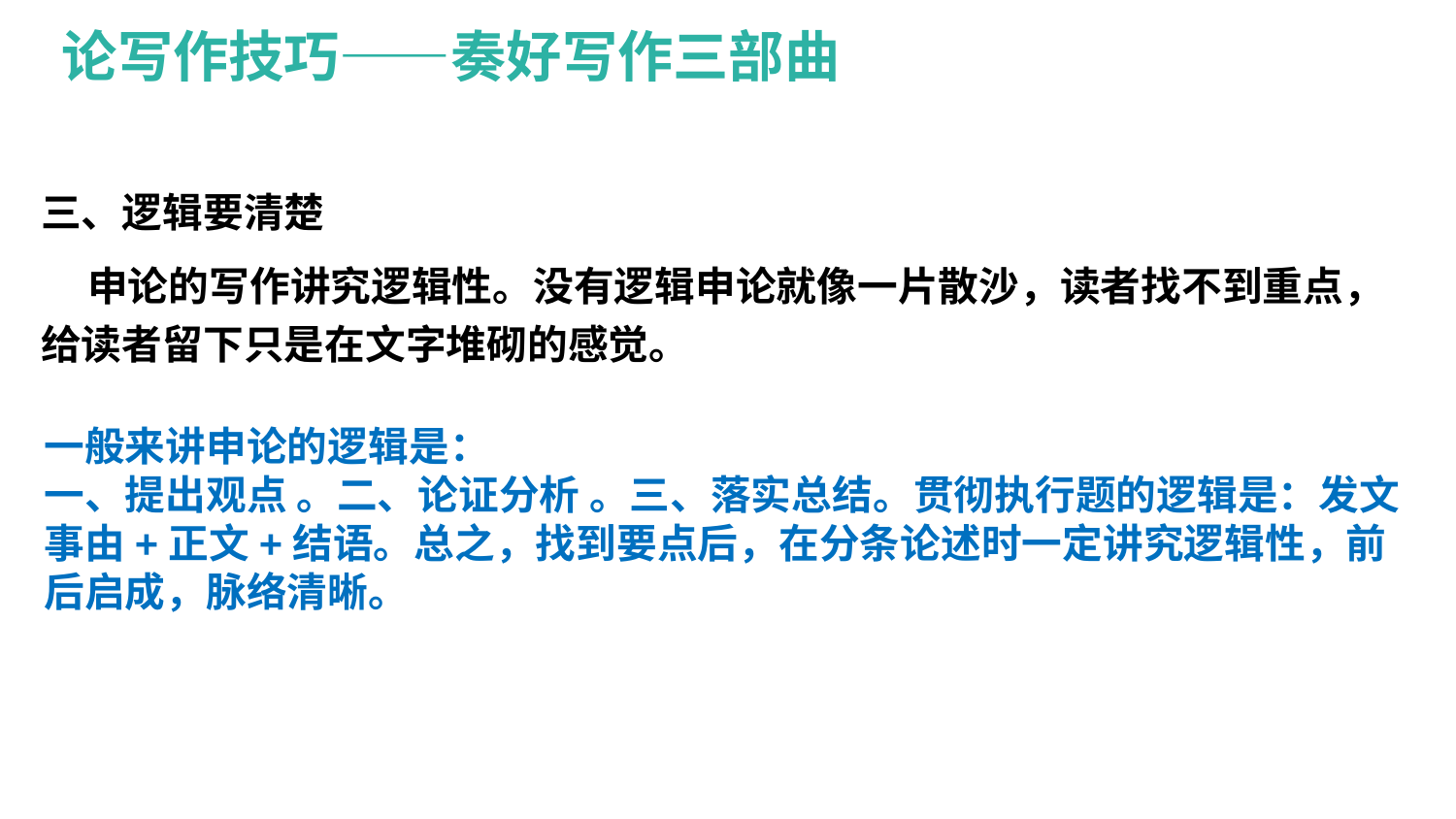

论写作技巧——奏好写作三部曲
三、逻辑要清楚
    申论的写作讲究逻辑性。没有逻辑申论就像一片散沙，读者找不到重点，给读者留下只是在文字堆砌的感觉。
一般来讲申论的逻辑是：
一、提出观点 。二、论证分析 。三、落实总结。贯彻执行题的逻辑是：发文事由+正文+结语。总之，找到要点后，在分条论述时一定讲究逻辑性，前后启成，脉络清晰。